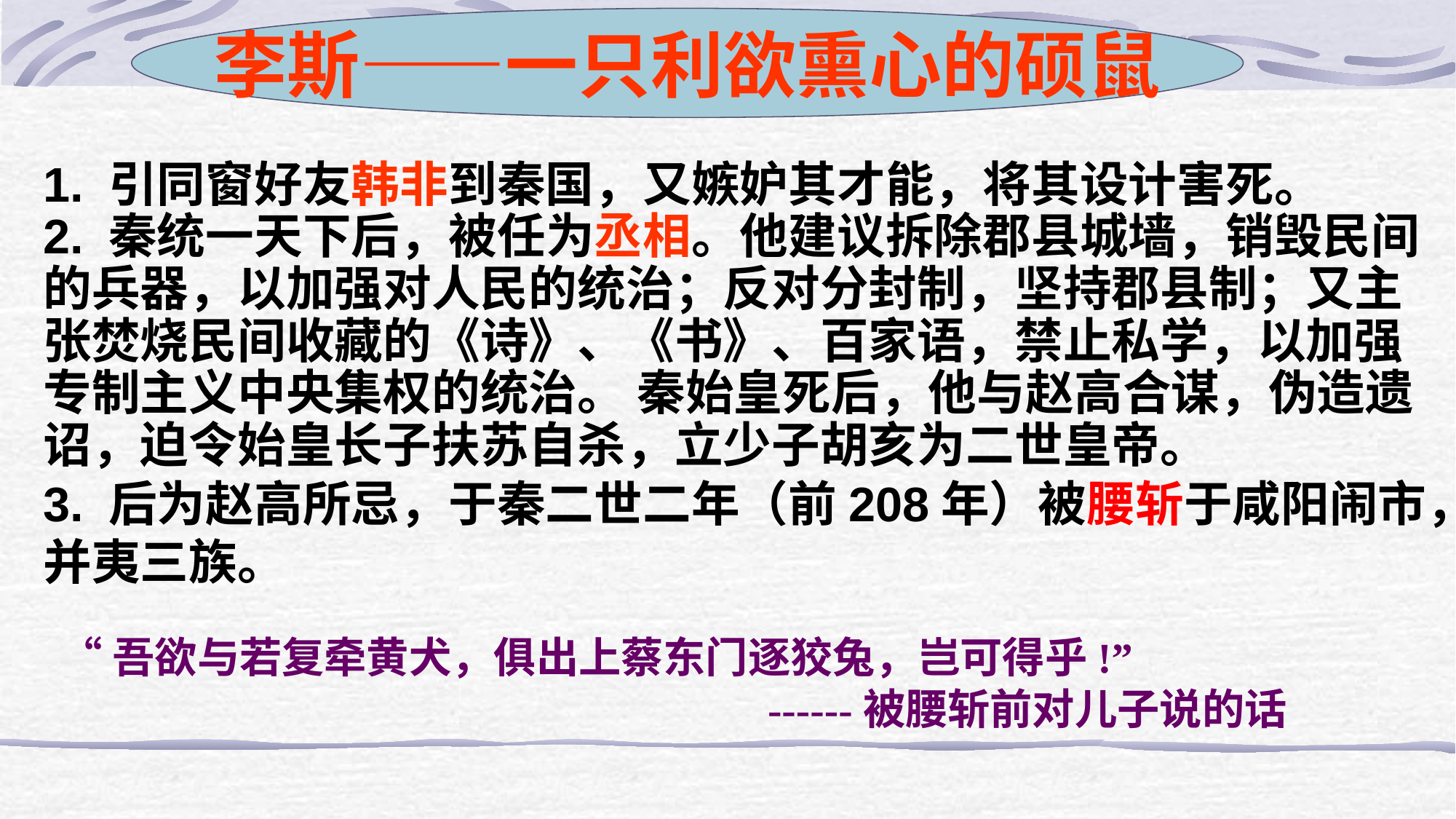

李斯——一只利欲熏心的硕鼠

1. 引同窗好友韩非到秦国，又嫉妒其才能，将其设计害死。
2. 秦统一天下后，被任为丞相。他建议拆除郡县城墙，销毁民间的兵器，以加强对人民的统治；反对分封制，坚持郡县制；又主张焚烧民间收藏的《诗》、《书》、百家语，禁止私学，以加强专制主义中央集权的统治。 秦始皇死后，他与赵高合谋，伪造遗诏，迫令始皇长子扶苏自杀，立少子胡亥为二世皇帝。
3. 后为赵高所忌，于秦二世二年（前208年）被腰斩于咸阳闹市，并夷三族。

 “吾欲与若复牵黄犬，俱出上蔡东门逐狡兔，岂可得乎!”
                                                                    ------被腰斩前对儿子说的话